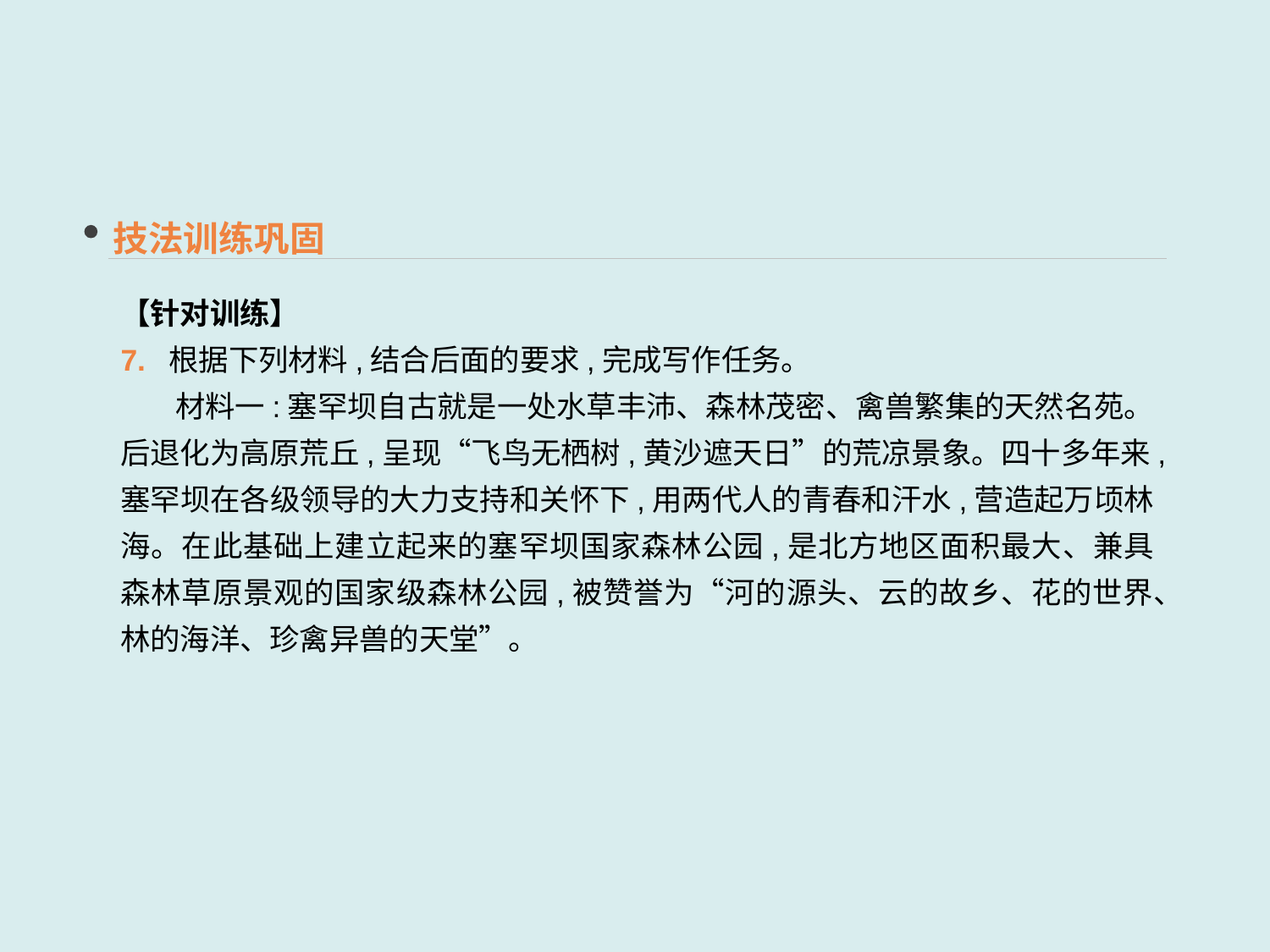

技法训练巩固

【针对训练】
7.  根据下列材料,结合后面的要求,完成写作任务。
       材料一:塞罕坝自古就是一处水草丰沛、森林茂密、禽兽繁集的天然名苑。后退化为高原荒丘,呈现“飞鸟无栖树,黄沙遮天日”的荒凉景象。四十多年来,塞罕坝在各级领导的大力支持和关怀下,用两代人的青春和汗水,营造起万顷林海。在此基础上建立起来的塞罕坝国家森林公园,是北方地区面积最大、兼具森林草原景观的国家级森林公园,被赞誉为“河的源头、云的故乡、花的世界、林的海洋、珍禽异兽的天堂”。